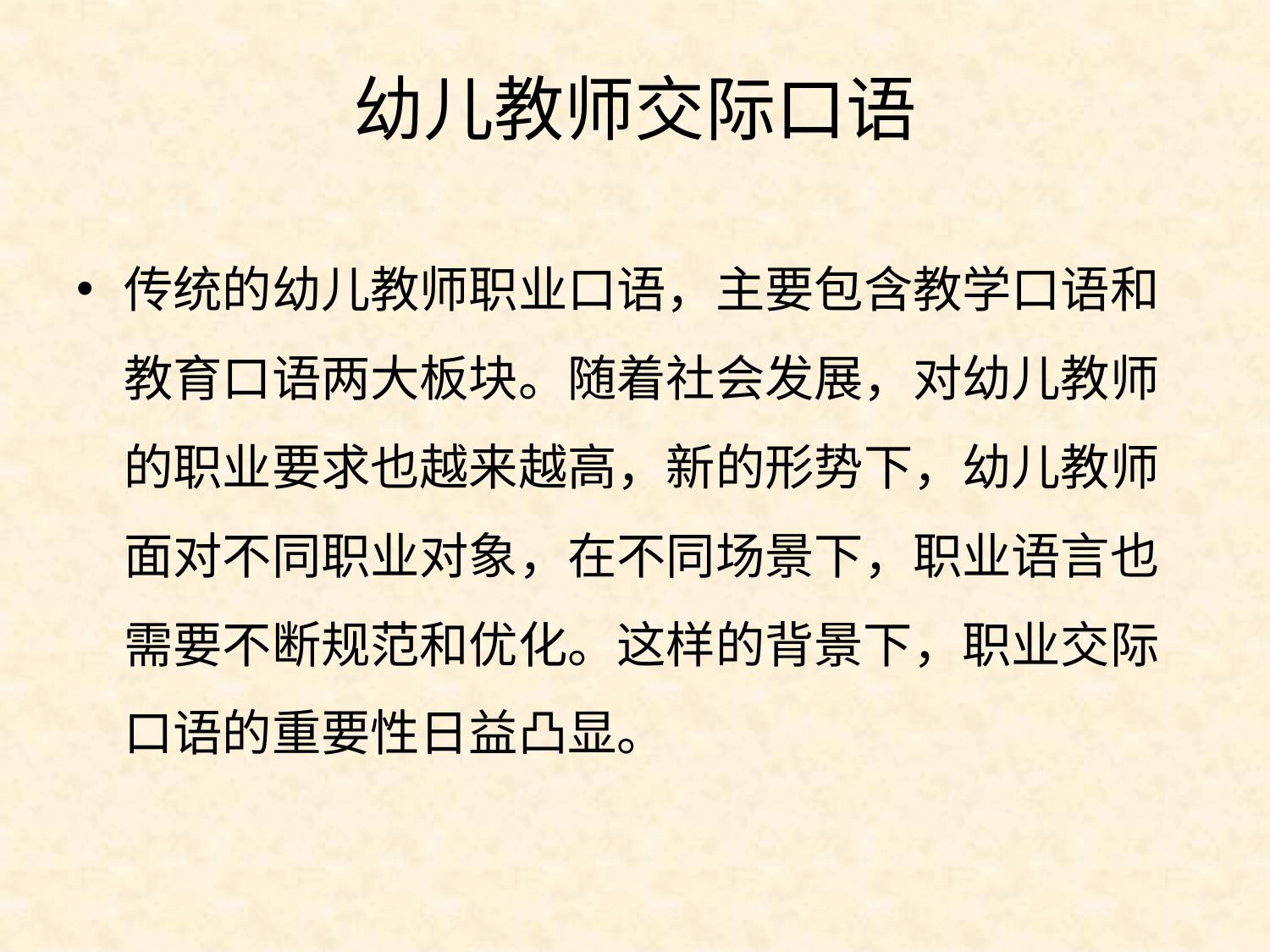

# 幼儿教师交际口语
传统的幼儿教师职业口语，主要包含教学口语和教育口语两大板块。随着社会发展，对幼儿教师的职业要求也越来越高，新的形势下，幼儿教师面对不同职业对象，在不同场景下，职业语言也需要不断规范和优化。这样的背景下，职业交际口语的重要性日益凸显。